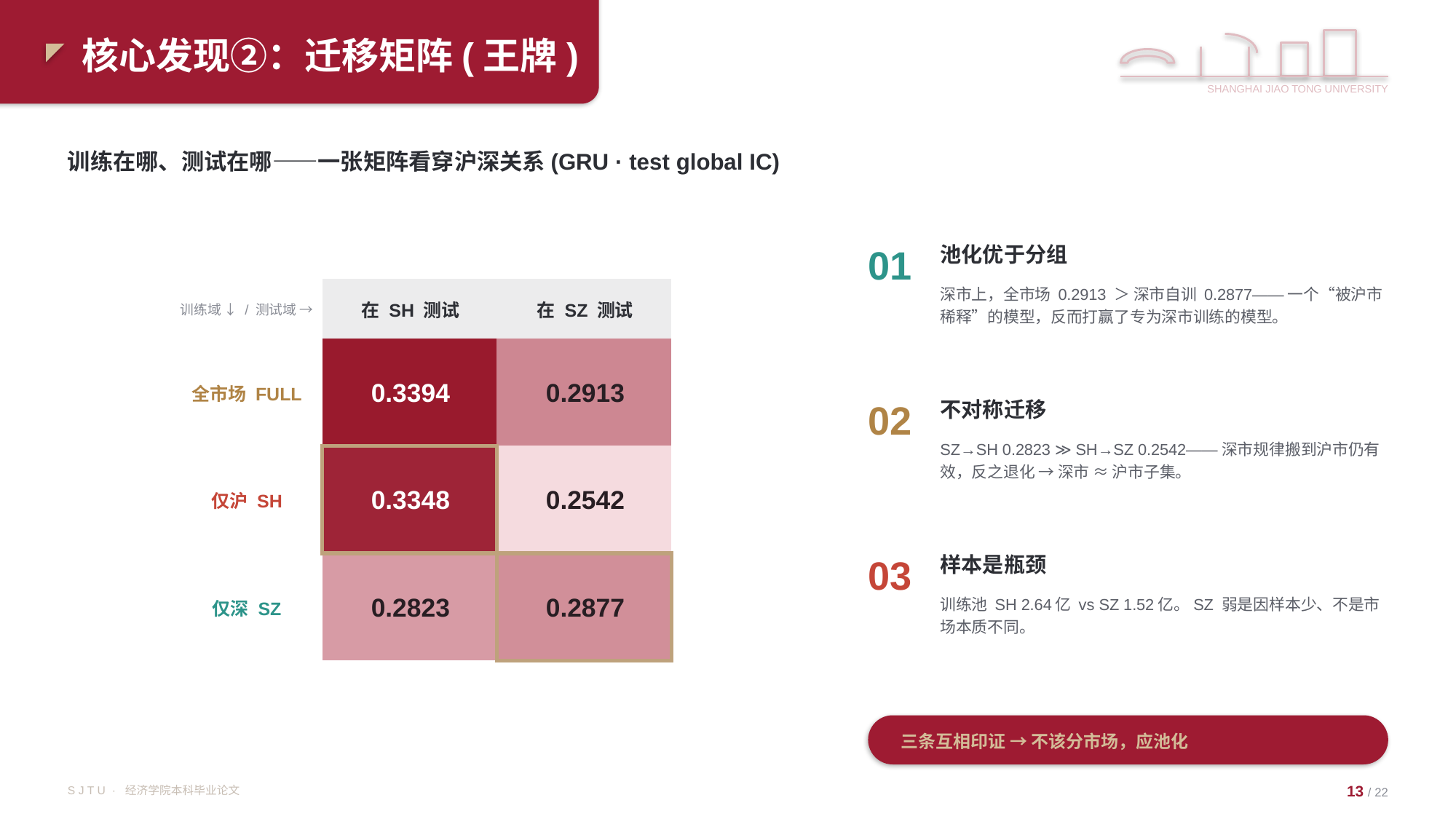

核心发现②：迁移矩阵(王牌)

SHANGHAI JIAO TONG UNIVERSITY
训练在哪、测试在哪——一张矩阵看穿沪深关系(GRU · test global IC)
01
池化优于分组
| 训练域 ↓ / 测试域 → | 在 SH 测试 | 在 SZ 测试 |
| --- | --- | --- |
| 全市场 FULL | 0.3394 | 0.2913 |
| 仅沪 SH | 0.3348 | 0.2542 |
| 仅深 SZ | 0.2823 | 0.2877 |
深市上，全市场 0.2913 ＞ 深市自训 0.2877——一个“被沪市稀释”的模型，反而打赢了专为深市训练的模型。
02
不对称迁移
SZ→SH 0.2823 ≫ SH→SZ 0.2542——深市规律搬到沪市仍有效，反之退化 → 深市 ≈ 沪市子集。
03
样本是瓶颈
训练池 SH 2.64亿 vs SZ 1.52亿。SZ 弱是因样本少、不是市场本质不同。

三条互相印证 → 不该分市场，应池化
S J T U  ·  经济学院本科毕业论文
13 / 22